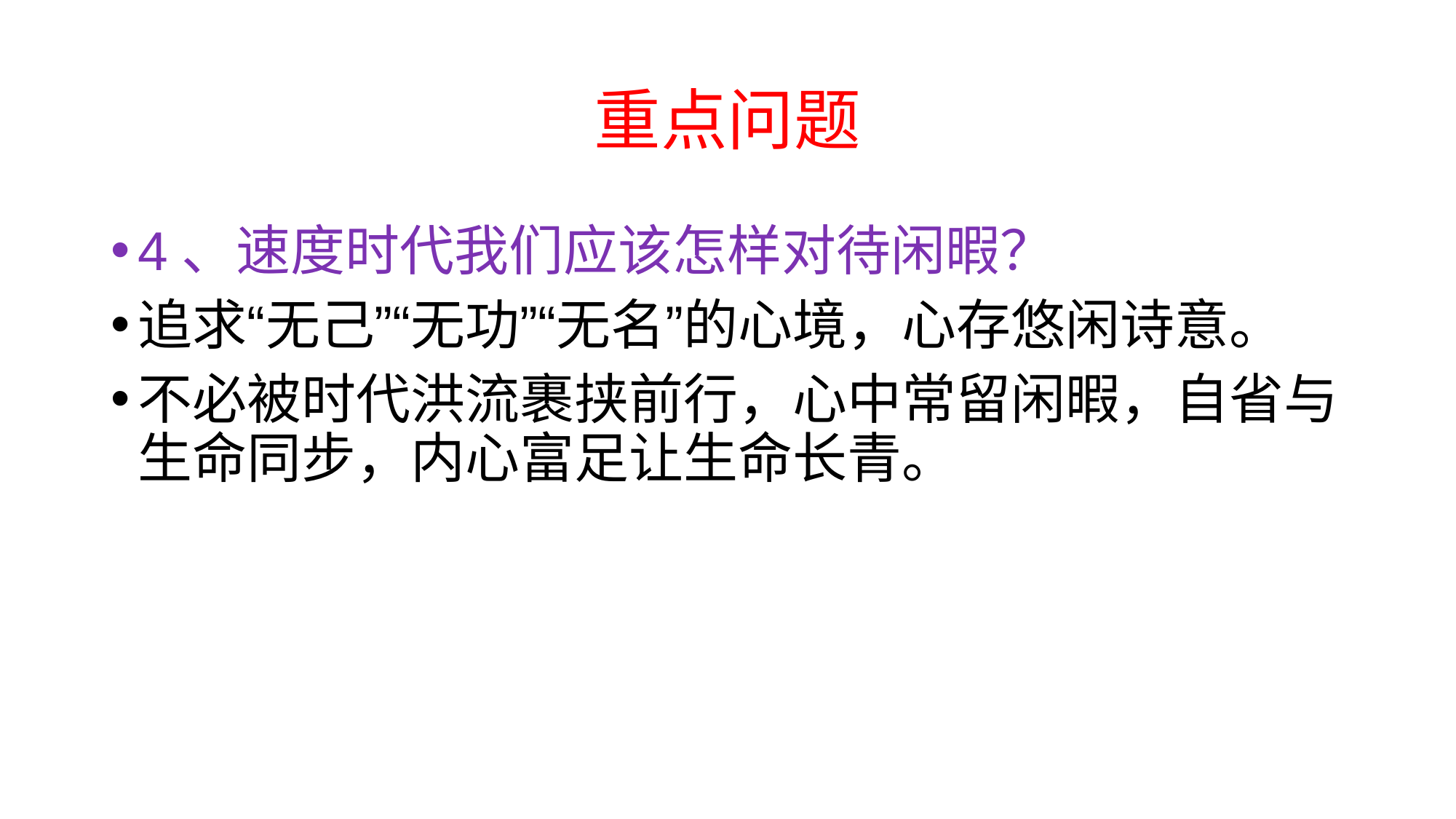

# 重点问题
4、速度时代我们应该怎样对待闲暇？
追求“无己”“无功”“无名”的心境，心存悠闲诗意。
不必被时代洪流裹挟前行，心中常留闲暇，自省与生命同步，内心富足让生命长青。